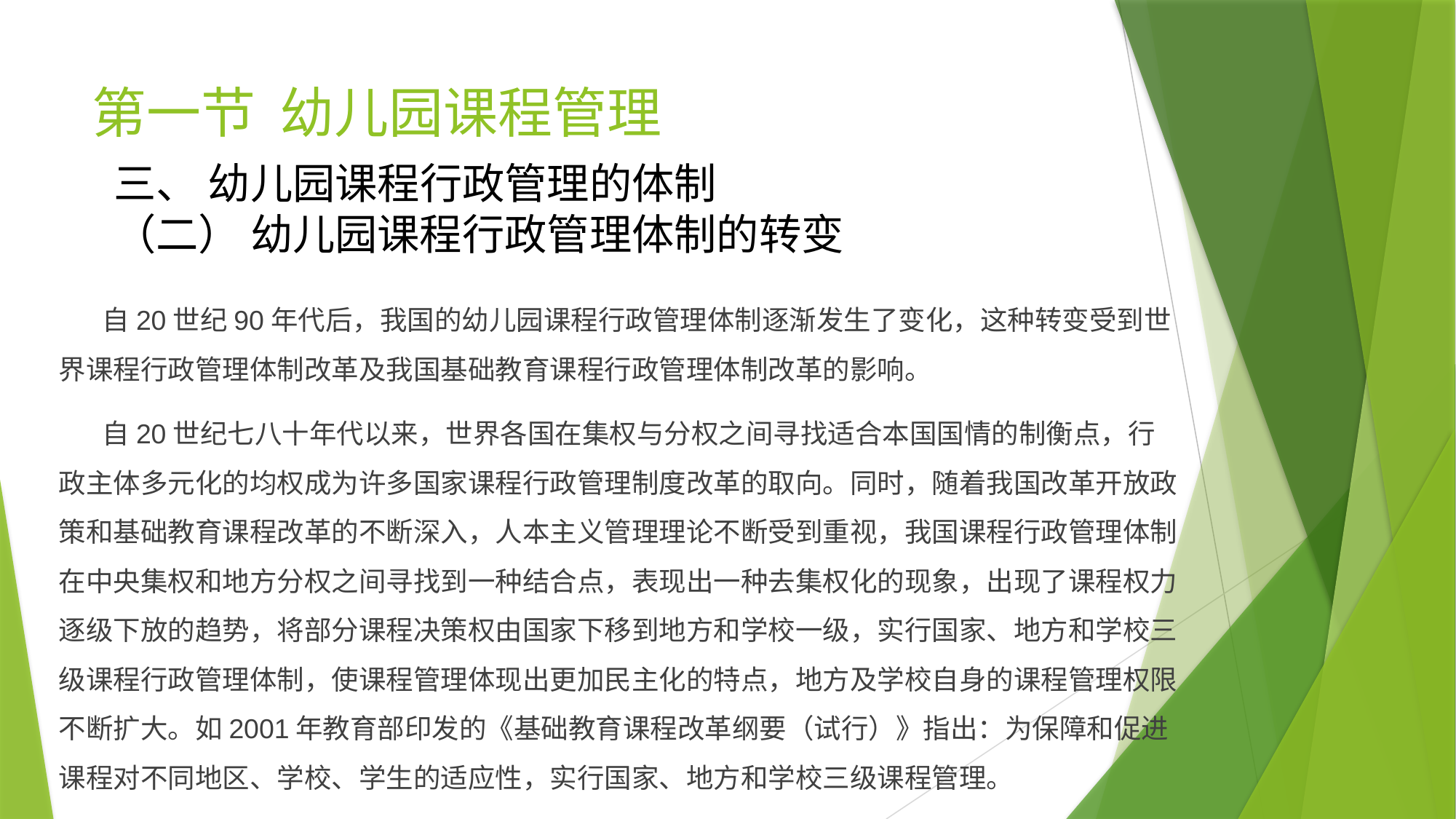

# 第一节  幼儿园课程管理
三、 幼儿园课程行政管理的体制
（二） 幼儿园课程行政管理体制的转变
      自20世纪90年代后，我国的幼儿园课程行政管理体制逐渐发生了变化，这种转变受到世界课程行政管理体制改革及我国基础教育课程行政管理体制改革的影响。
      自20世纪七八十年代以来，世界各国在集权与分权之间寻找适合本国国情的制衡点，行政主体多元化的均权成为许多国家课程行政管理制度改革的取向。同时，随着我国改革开放政策和基础教育课程改革的不断深入，人本主义管理理论不断受到重视，我国课程行政管理体制在中央集权和地方分权之间寻找到一种结合点，表现出一种去集权化的现象，出现了课程权力逐级下放的趋势，将部分课程决策权由国家下移到地方和学校一级，实行国家、地方和学校三级课程行政管理体制，使课程管理体现出更加民主化的特点，地方及学校自身的课程管理权限不断扩大。如2001年教育部印发的《基础教育课程改革纲要（试行）》指出：为保障和促进课程对不同地区、学校、学生的适应性，实行国家、地方和学校三级课程管理。